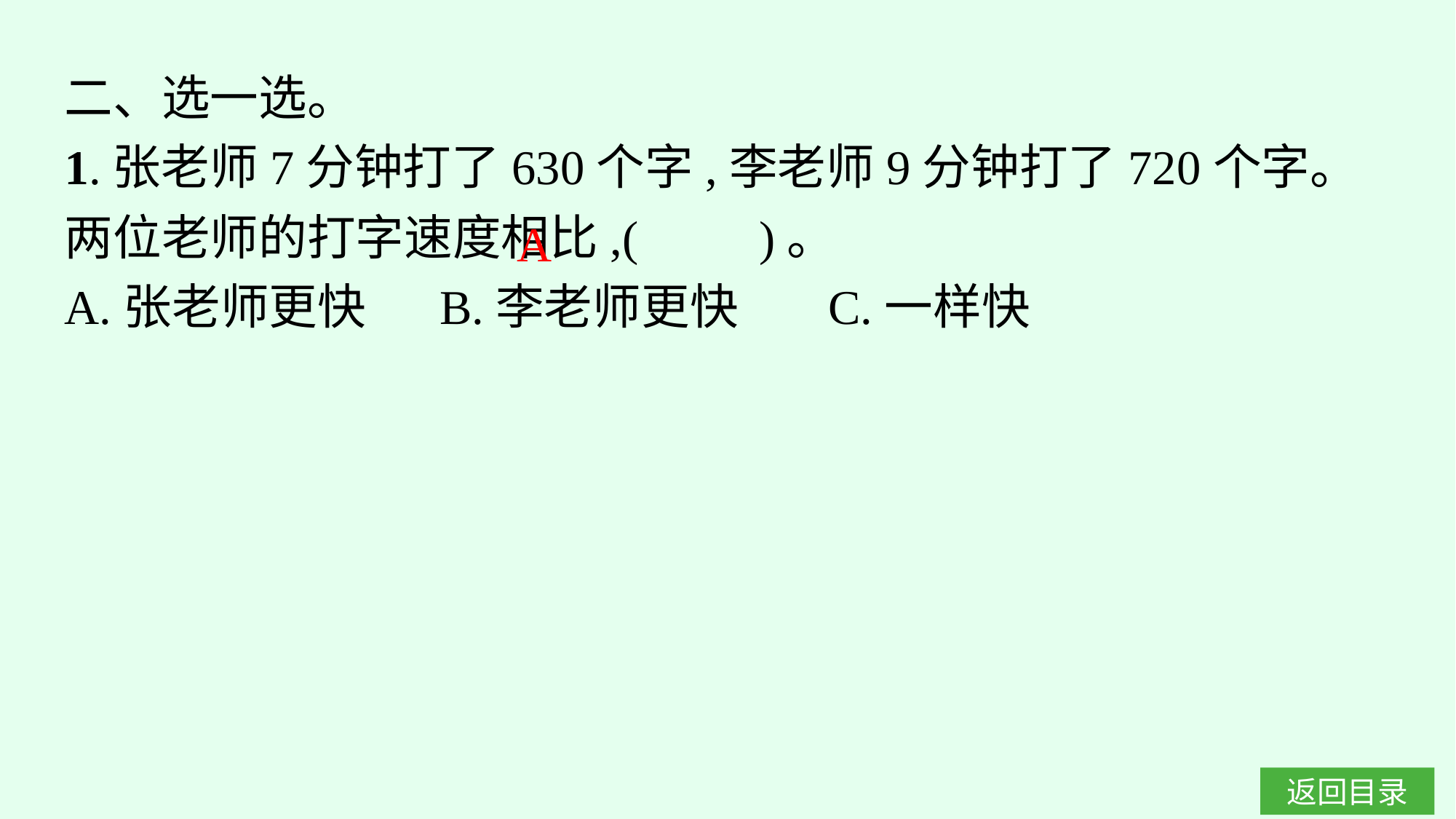

二、选一选。
1.张老师7分钟打了630个字,李老师9分钟打了720个字。两位老师的打字速度相比,(　　)。
A.张老师更快	B.李老师更快	C.一样快
A